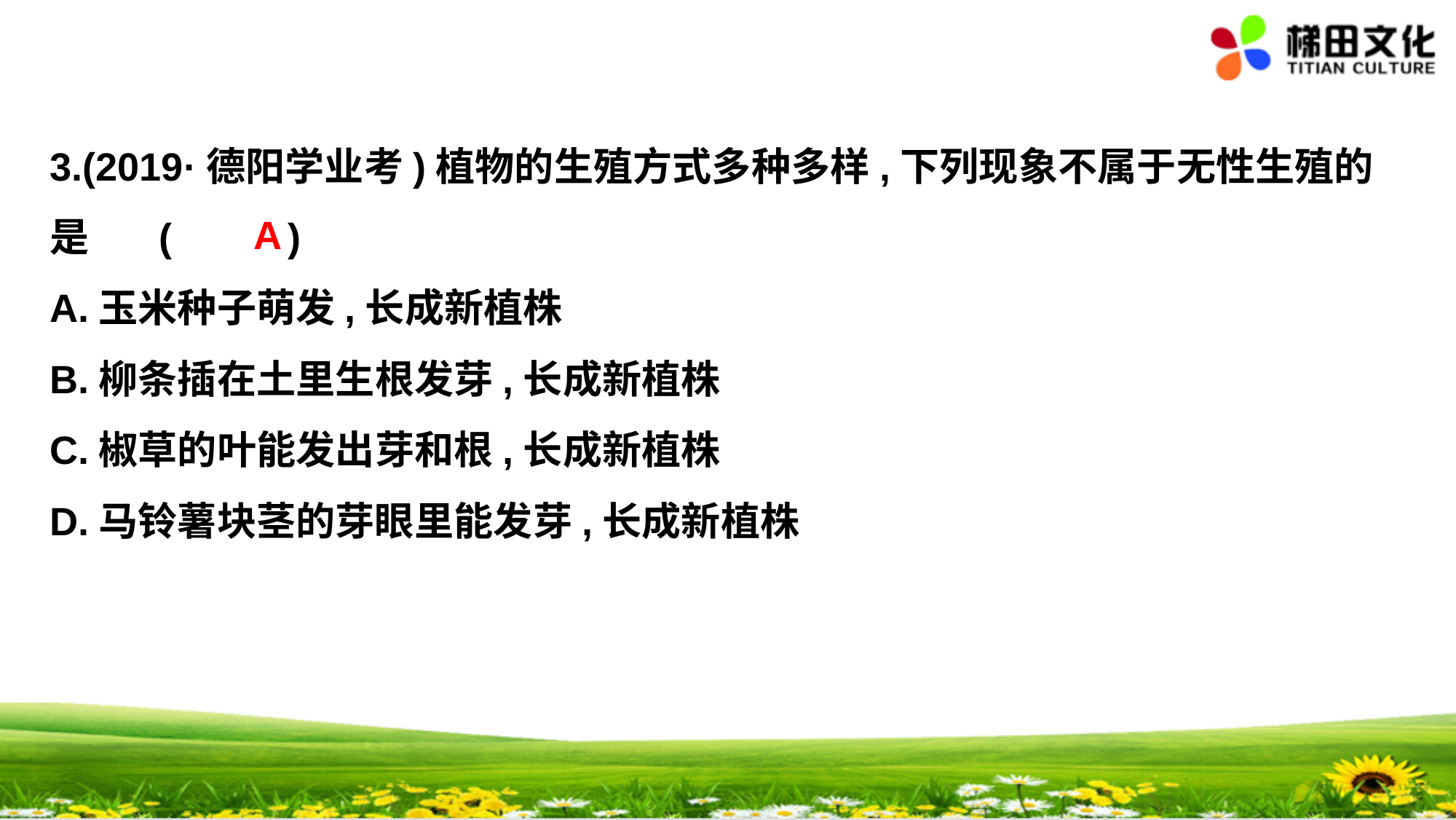

3.(2019·德阳学业考)植物的生殖方式多种多样,下列现象不属于无性生殖的
是	(　  　)
A.玉米种子萌发,长成新植株
B.柳条插在土里生根发芽,长成新植株
C.椒草的叶能发出芽和根,长成新植株
D.马铃薯块茎的芽眼里能发芽,长成新植株
A